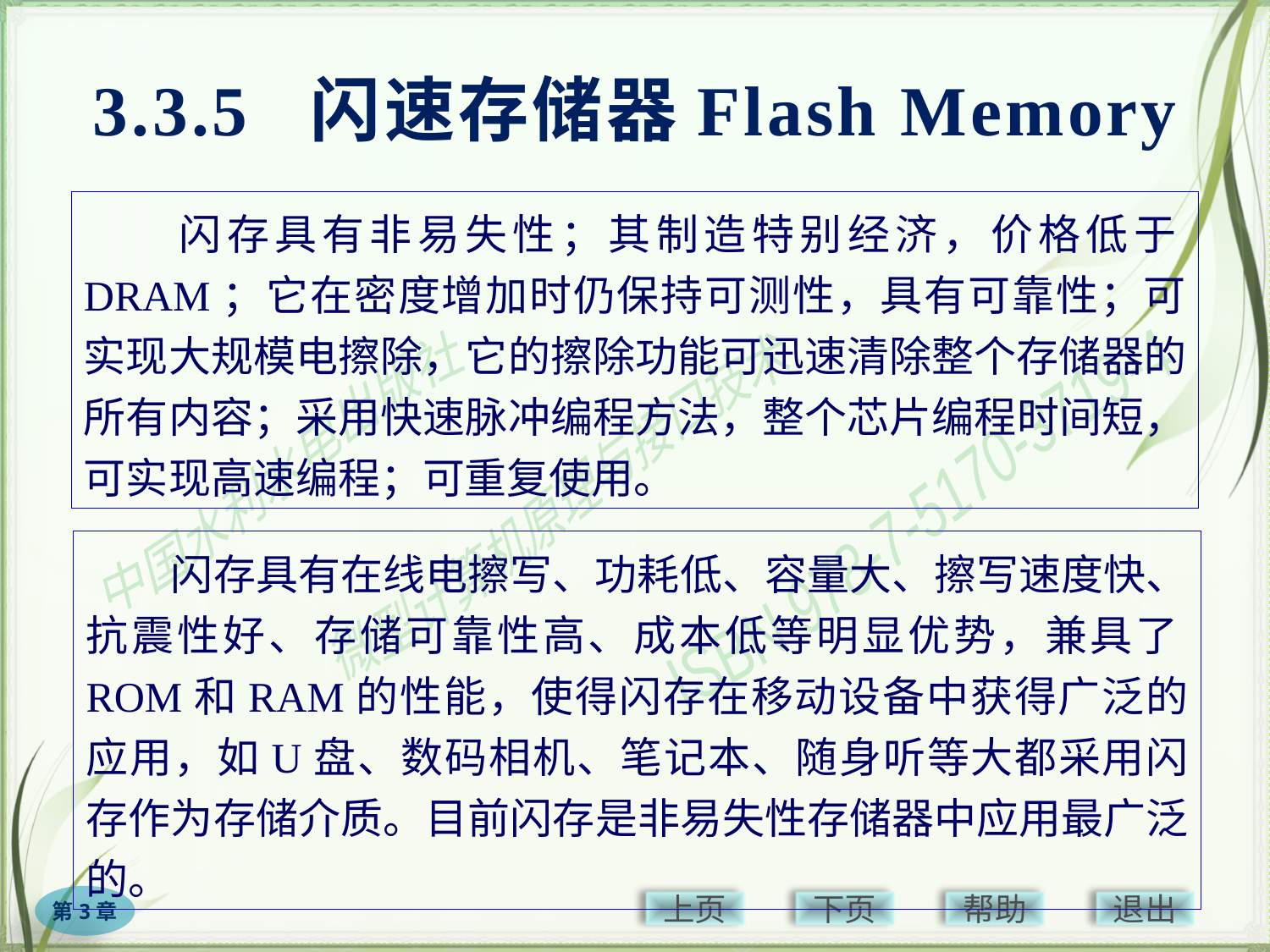

# 3.3.5  闪速存储器Flash Memory
　　闪存具有非易失性；其制造特别经济，价格低于DRAM；它在密度增加时仍保持可测性，具有可靠性；可实现大规模电擦除，它的擦除功能可迅速清除整个存储器的所有内容；采用快速脉冲编程方法，整个芯片编程时间短，可实现高速编程；可重复使用。
　　闪存具有在线电擦写、功耗低、容量大、擦写速度快、抗震性好、存储可靠性高、成本低等明显优势，兼具了ROM和RAM的性能，使得闪存在移动设备中获得广泛的应用，如U盘、数码相机、笔记本、随身听等大都采用闪存作为存储介质。目前闪存是非易失性存储器中应用最广泛的。